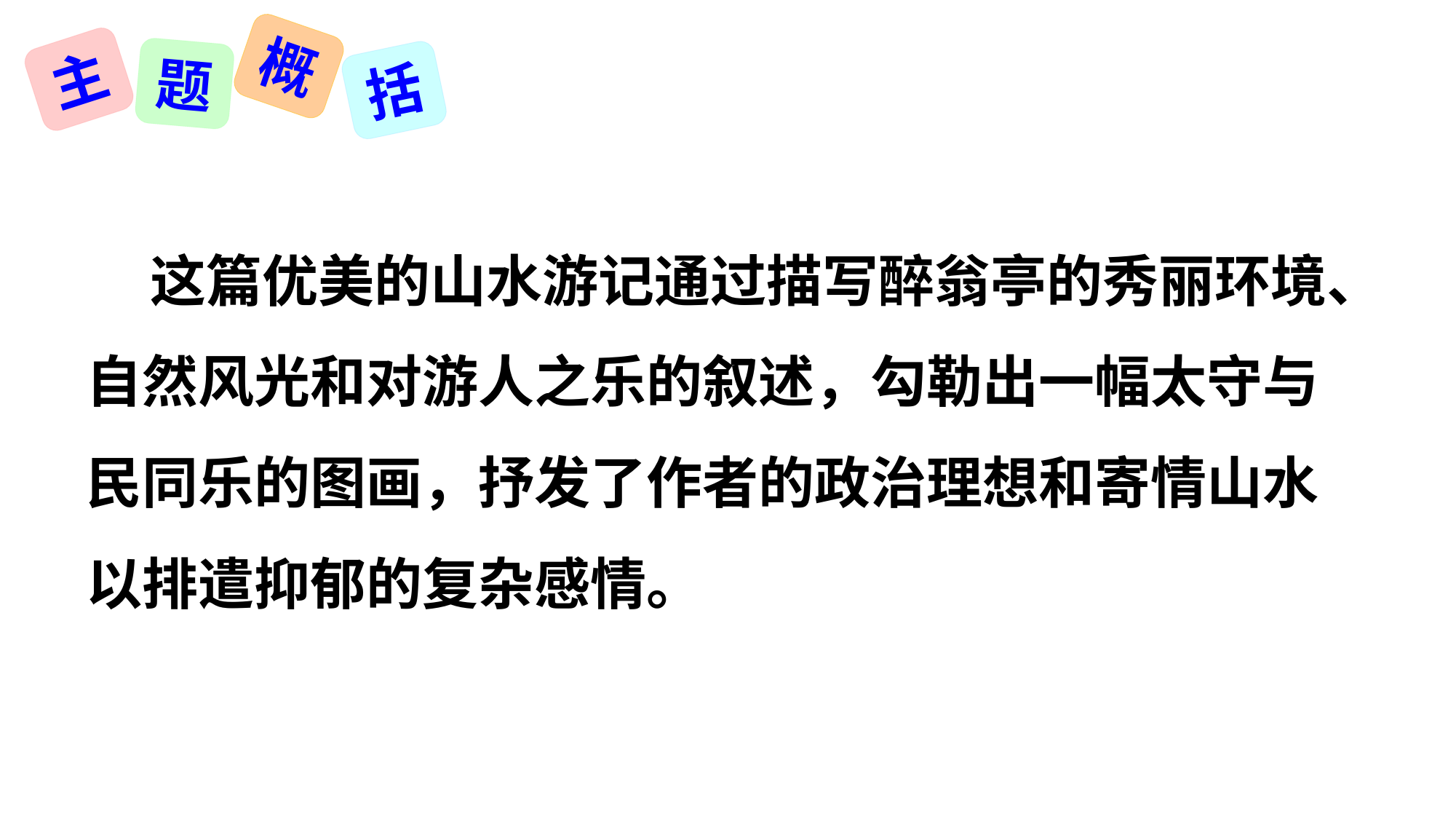

概
主
题
括
    这篇优美的山水游记通过描写醉翁亭的秀丽环境、自然风光和对游人之乐的叙述，勾勒出一幅太守与民同乐的图画，抒发了作者的政治理想和寄情山水以排遣抑郁的复杂感情。